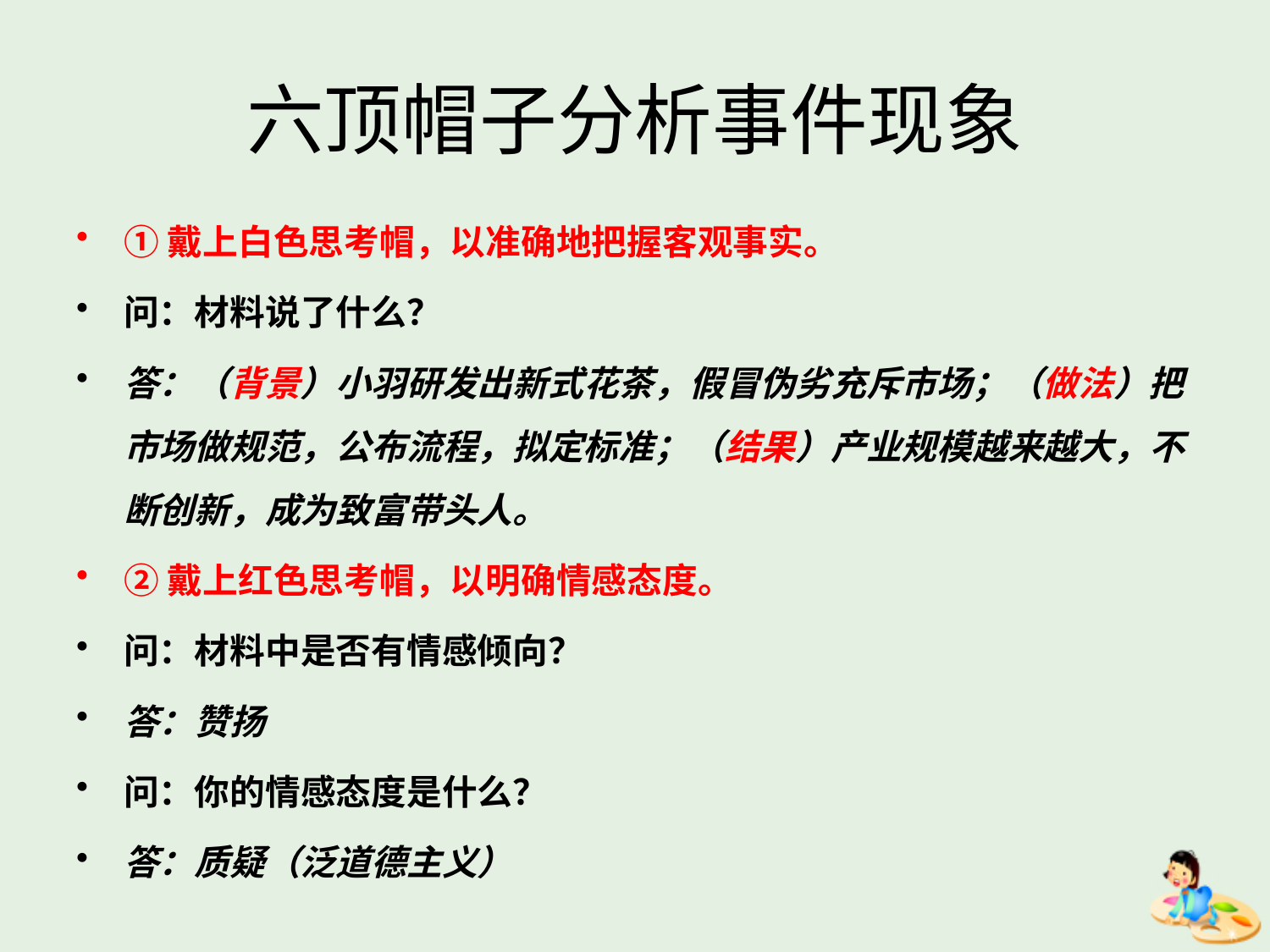

# 六顶帽子分析事件现象
①戴上白色思考帽，以准确地把握客观事实。
问：材料说了什么？
答：（背景）小羽研发出新式花茶，假冒伪劣充斥市场；（做法）把市场做规范，公布流程，拟定标准；（结果）产业规模越来越大，不断创新，成为致富带头人。
②戴上红色思考帽，以明确情感态度。
问：材料中是否有情感倾向？
答：赞扬
问：你的情感态度是什么？
答：质疑（泛道德主义）